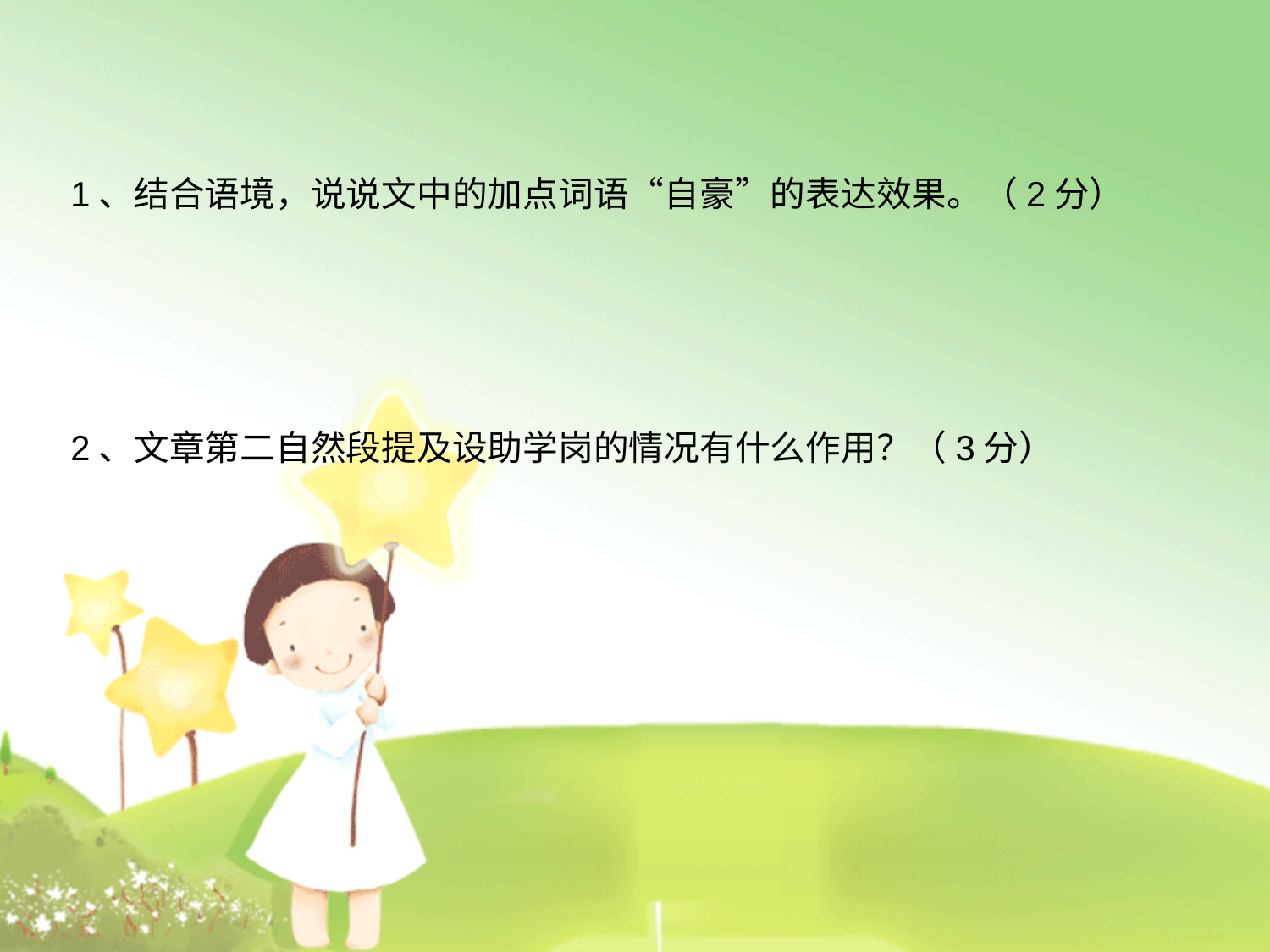

1、结合语境，说说文中的加点词语“自豪”的表达效果。（2分）

2、文章第二自然段提及设助学岗的情况有什么作用？（3分）